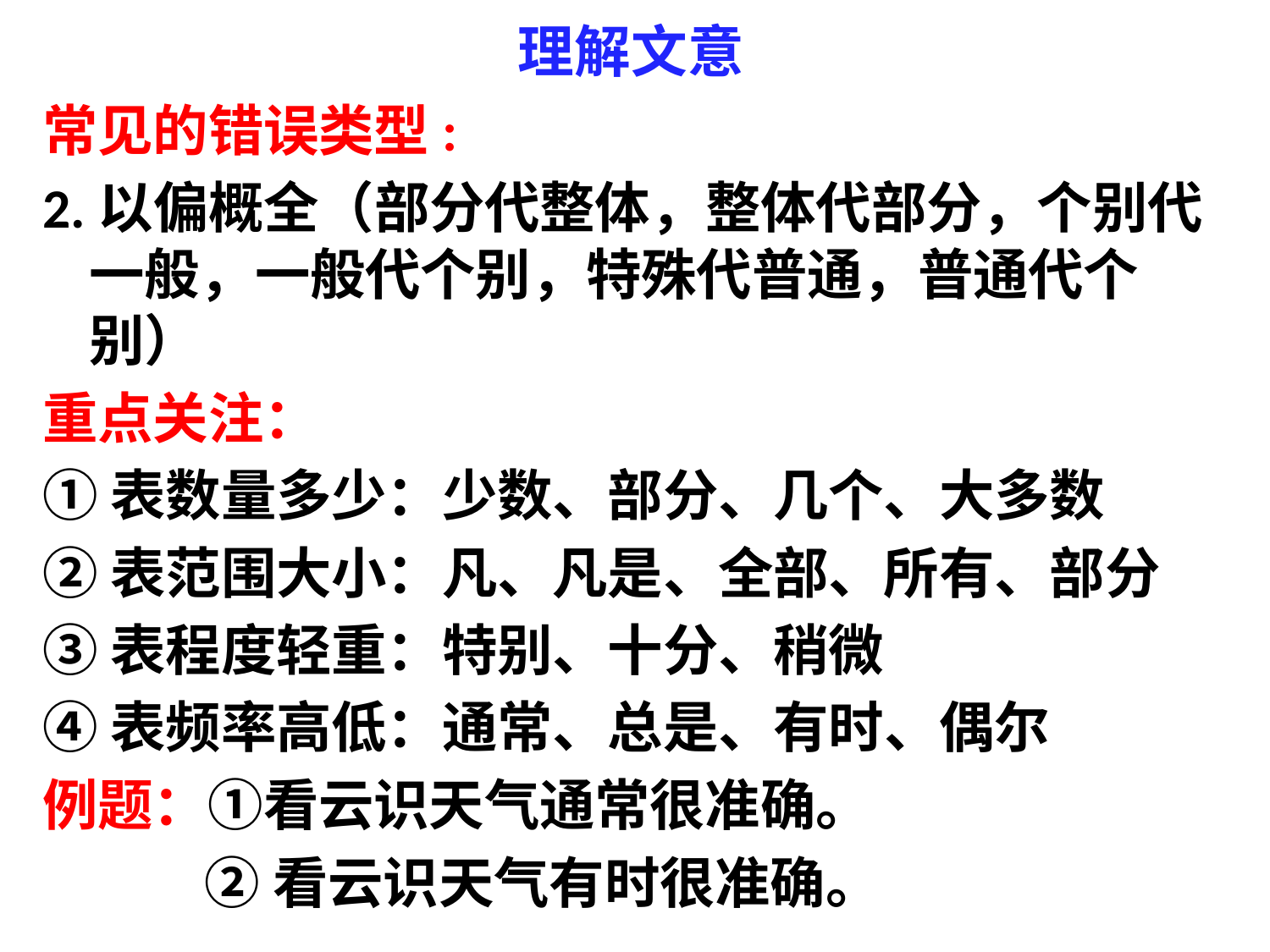

# 理解文意
常见的错误类型:
2.以偏概全（部分代整体，整体代部分，个别代一般，一般代个别，特殊代普通，普通代个别）
重点关注：
①表数量多少：少数、部分、几个、大多数
②表范围大小：凡、凡是、全部、所有、部分
③表程度轻重：特别、十分、稍微
④表频率高低：通常、总是、有时、偶尔
例题：①看云识天气通常很准确。
             ②看云识天气有时很准确。